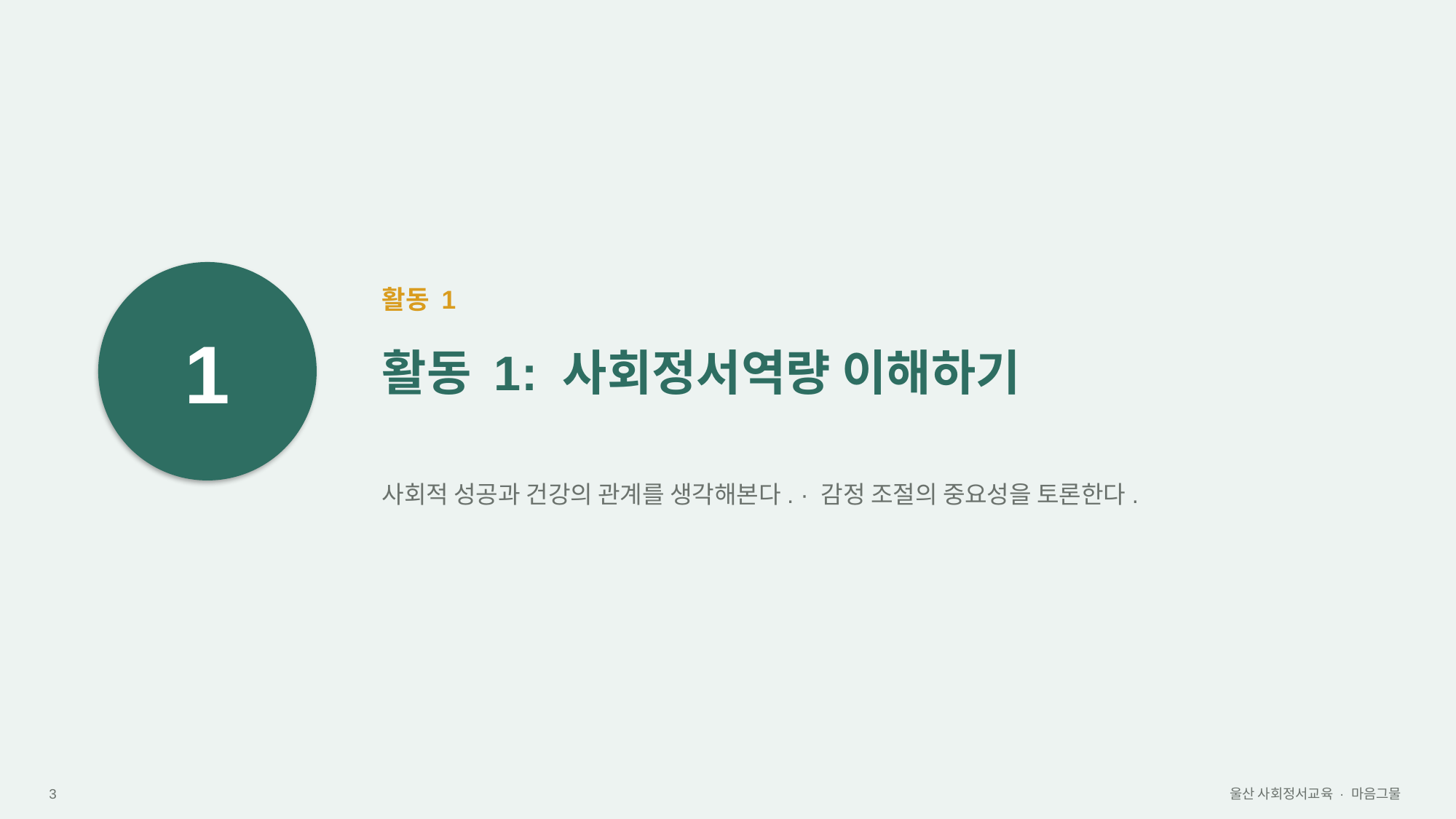

1
활동 1
활동 1: 사회정서역량 이해하기
사회적 성공과 건강의 관계를 생각해본다. · 감정 조절의 중요성을 토론한다.
3
울산 사회정서교육 · 마음그물